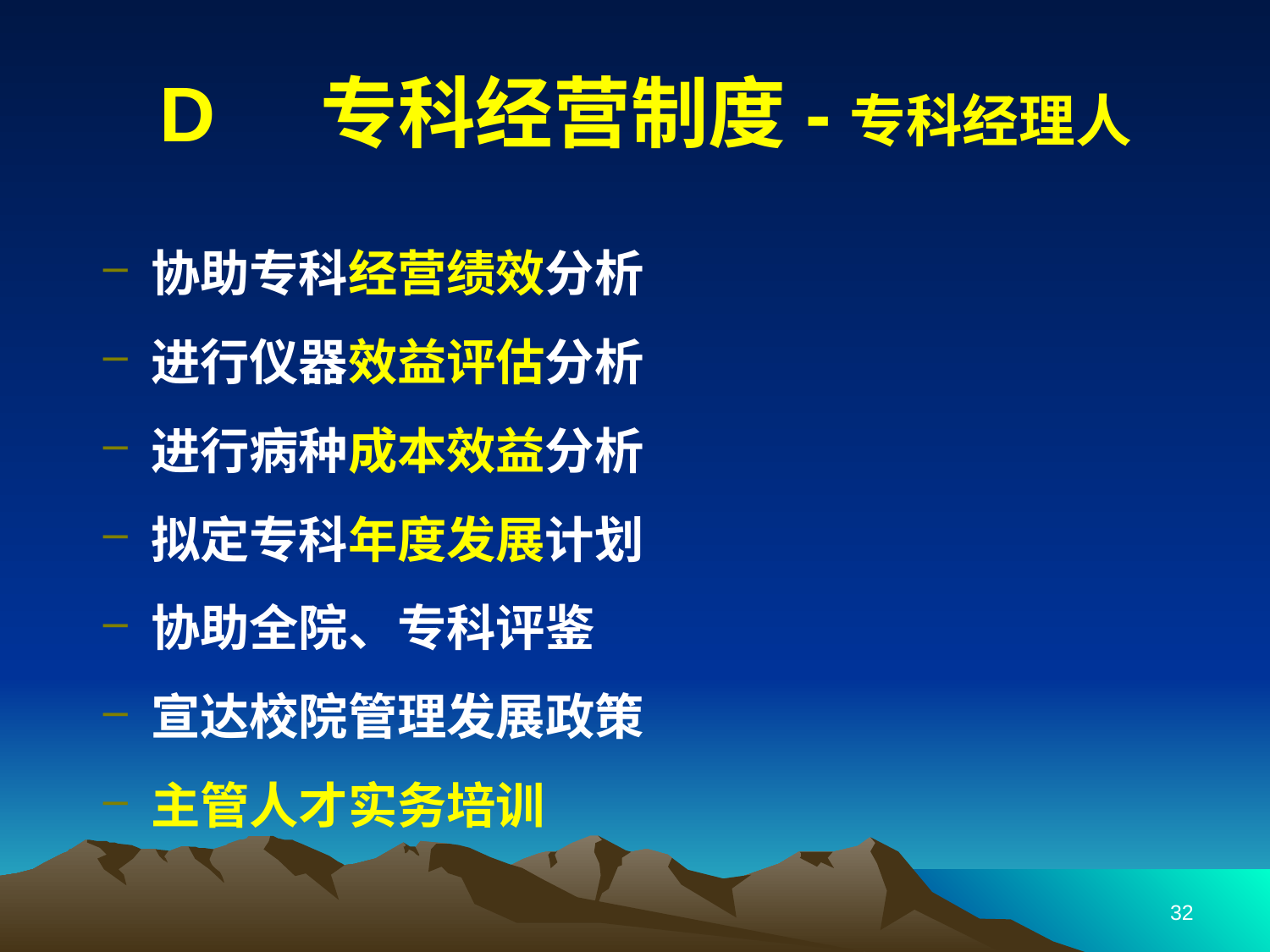

# D    专科经营制度-专科经理人
协助专科经营绩效分析
进行仪器效益评估分析
进行病种成本效益分析
拟定专科年度发展计划
协助全院、专科评鉴
宣达校院管理发展政策
主管人才实务培训

32